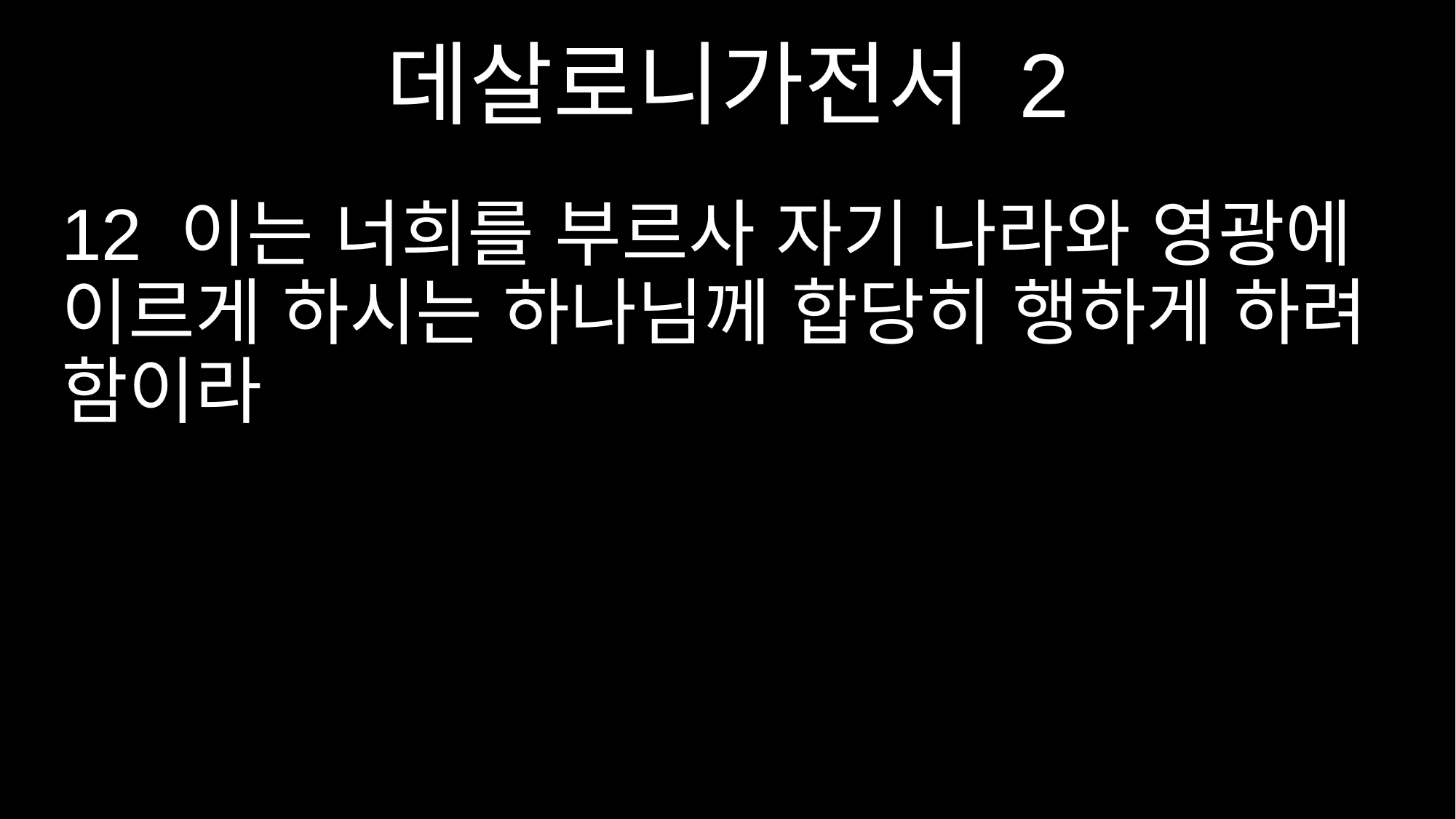

데살로니가전서 2
12 이는 너희를 부르사 자기 나라와 영광에 이르게 하시는 하나님께 합당히 행하게 하려 함이라